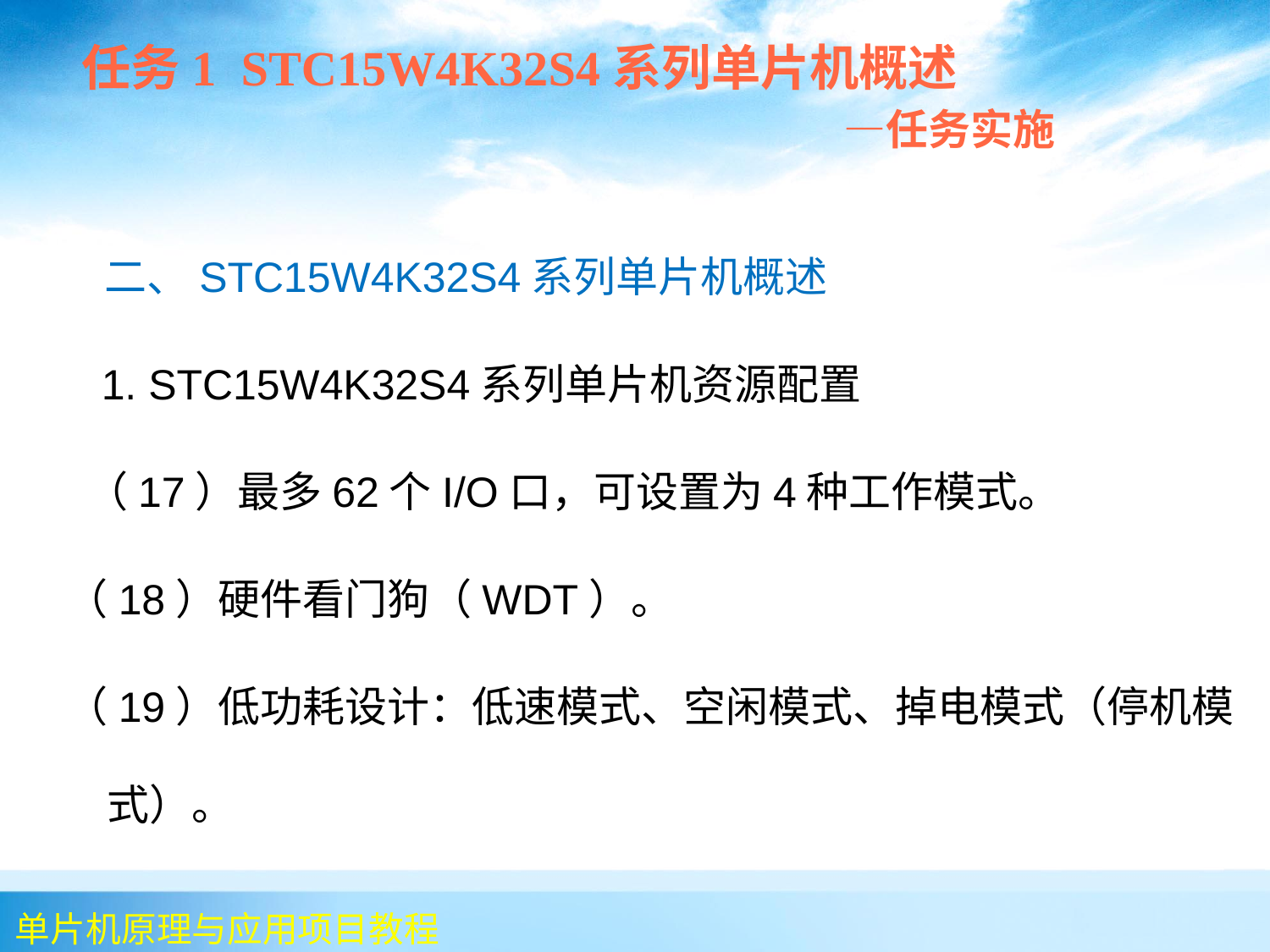

任务1  STC15W4K32S4系列单片机概述
                                                                        —任务实施
   二、STC15W4K32S4系列单片机概述
   1. STC15W4K32S4系列单片机资源配置
 （17）最多62个I/O口，可设置为4种工作模式。
（18）硬件看门狗（WDT）。
（19）低功耗设计：低速模式、空闲模式、掉电模式（停机模式）。